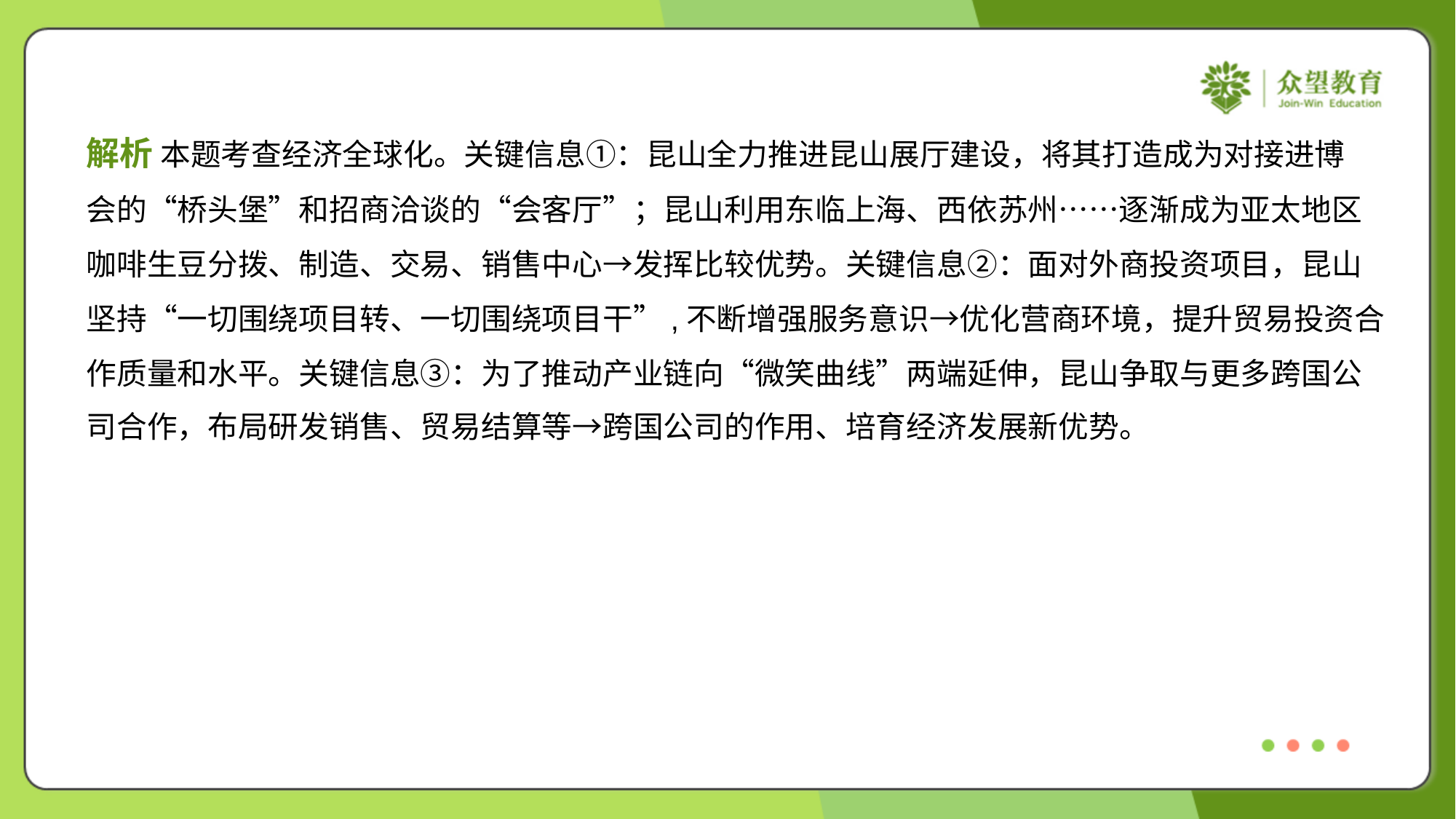

解析 本题考查经济全球化。关键信息①：昆山全力推进昆山展厅建设，将其打造成为对接进博
会的“桥头堡”和招商洽谈的“会客厅”；昆山利用东临上海、西依苏州……逐渐成为亚太地区
咖啡生豆分拨、制造、交易、销售中心→发挥比较优势。关键信息②：面对外商投资项目，昆山
坚持“一切围绕项目转、一切围绕项目干”,不断增强服务意识→优化营商环境，提升贸易投资合
作质量和水平。关键信息③：为了推动产业链向“微笑曲线”两端延伸，昆山争取与更多跨国公
司合作，布局研发销售、贸易结算等→跨国公司的作用、培育经济发展新优势。